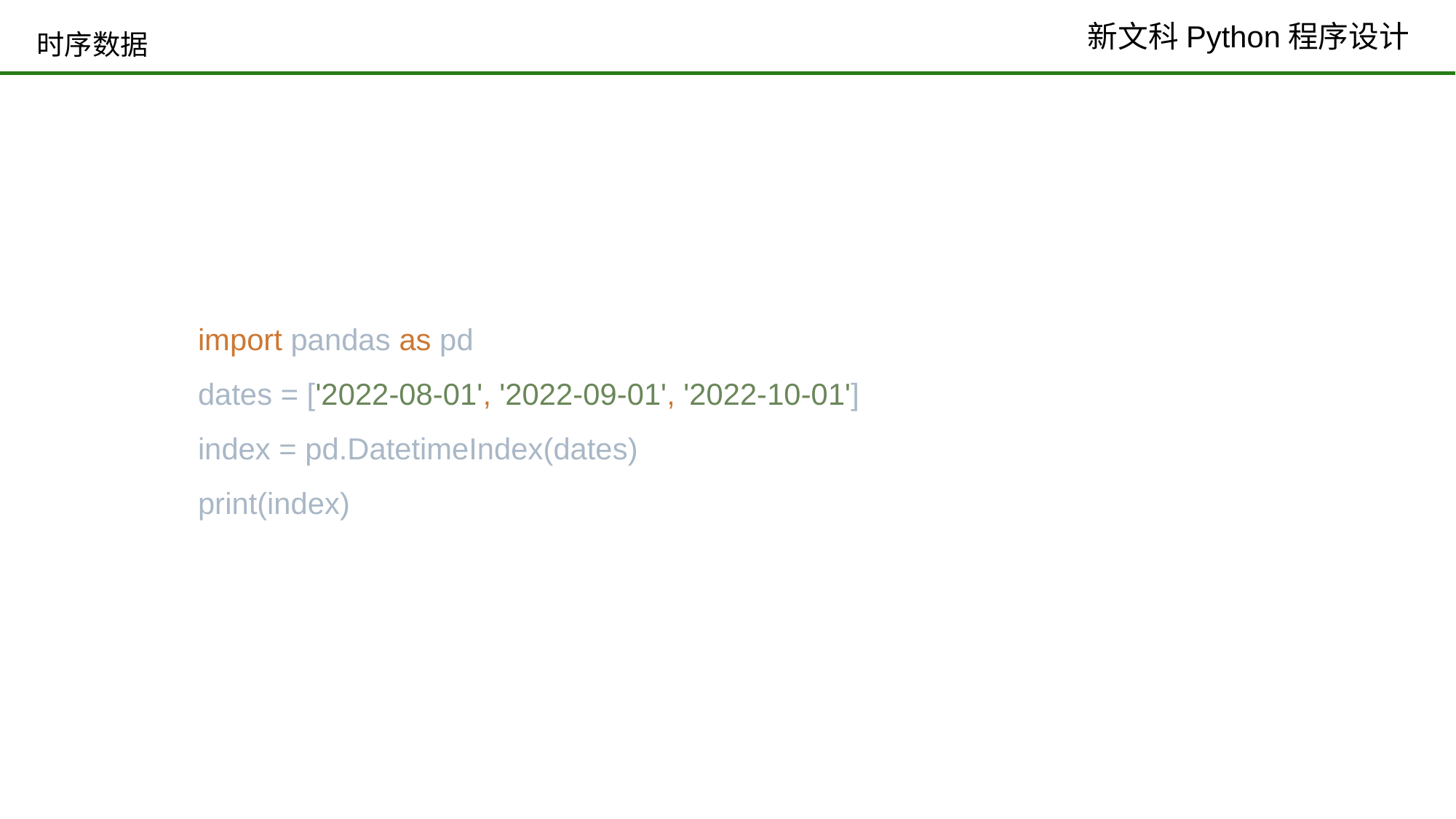

# 时序数据
import pandas as pd
dates = ['2022-08-01', '2022-09-01', '2022-10-01']
index = pd.DatetimeIndex(dates)
print(index)